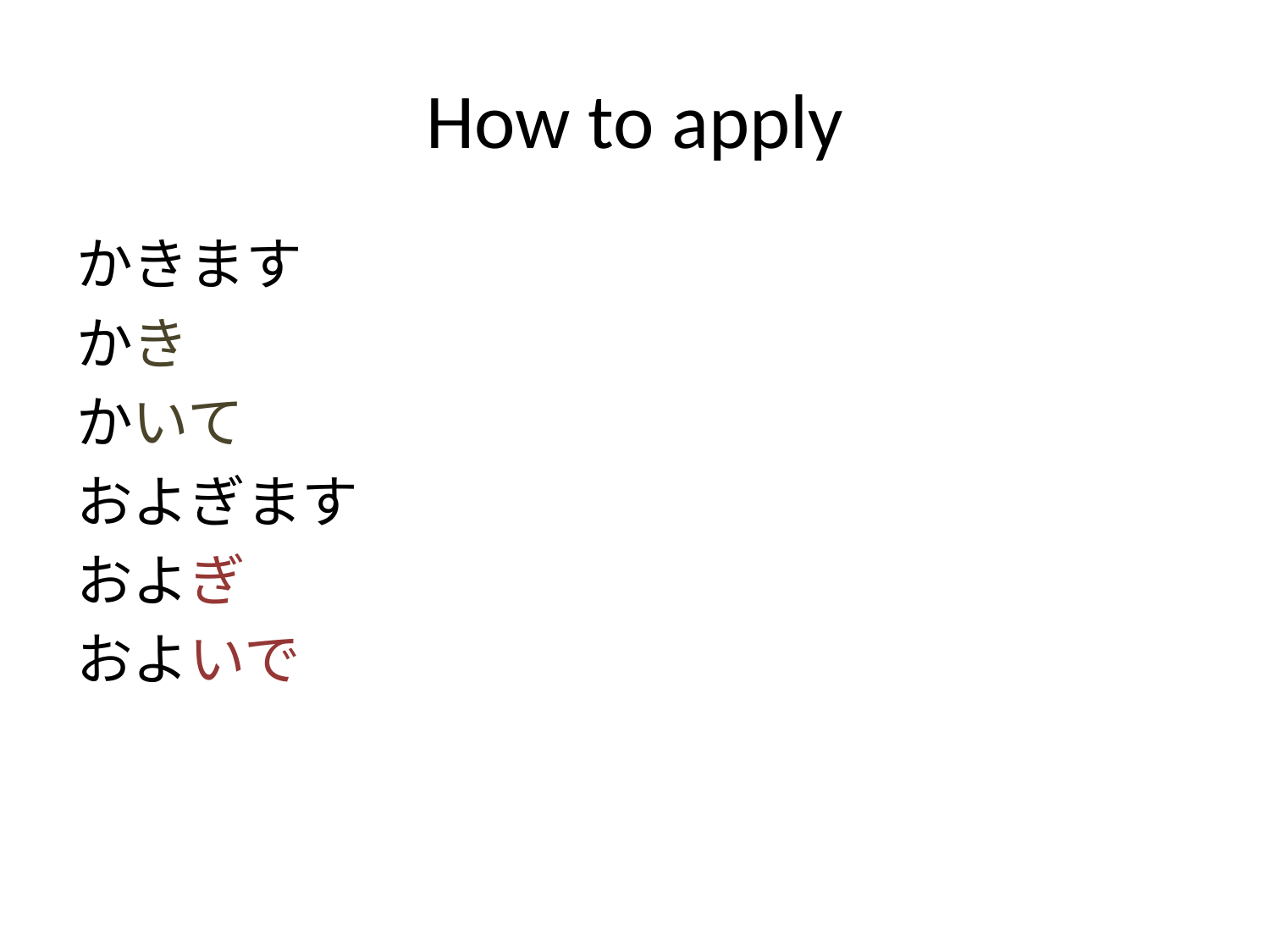

# How to apply
かきます
かき
かいて
およぎます
およぎ
およいで